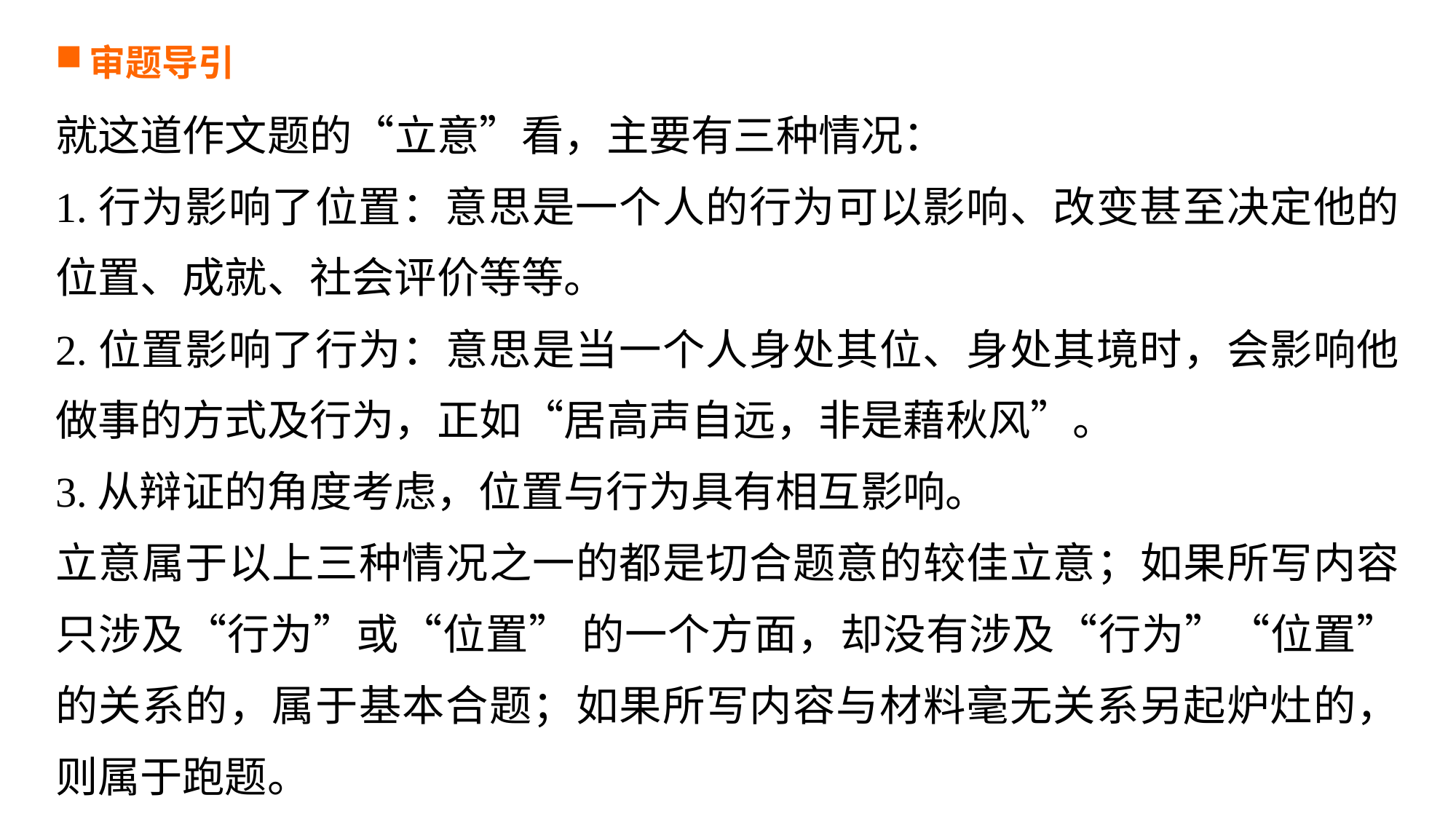

审题导引
就这道作文题的“立意”看，主要有三种情况：
1.行为影响了位置：意思是一个人的行为可以影响、改变甚至决定他的位置、成就、社会评价等等。
2.位置影响了行为：意思是当一个人身处其位、身处其境时，会影响他做事的方式及行为，正如“居高声自远，非是藉秋风”。
3.从辩证的角度考虑，位置与行为具有相互影响。
立意属于以上三种情况之一的都是切合题意的较佳立意；如果所写内容只涉及“行为”或“位置” 的一个方面，却没有涉及“行为”“位置”的关系的，属于基本合题；如果所写内容与材料毫无关系另起炉灶的，则属于跑题。